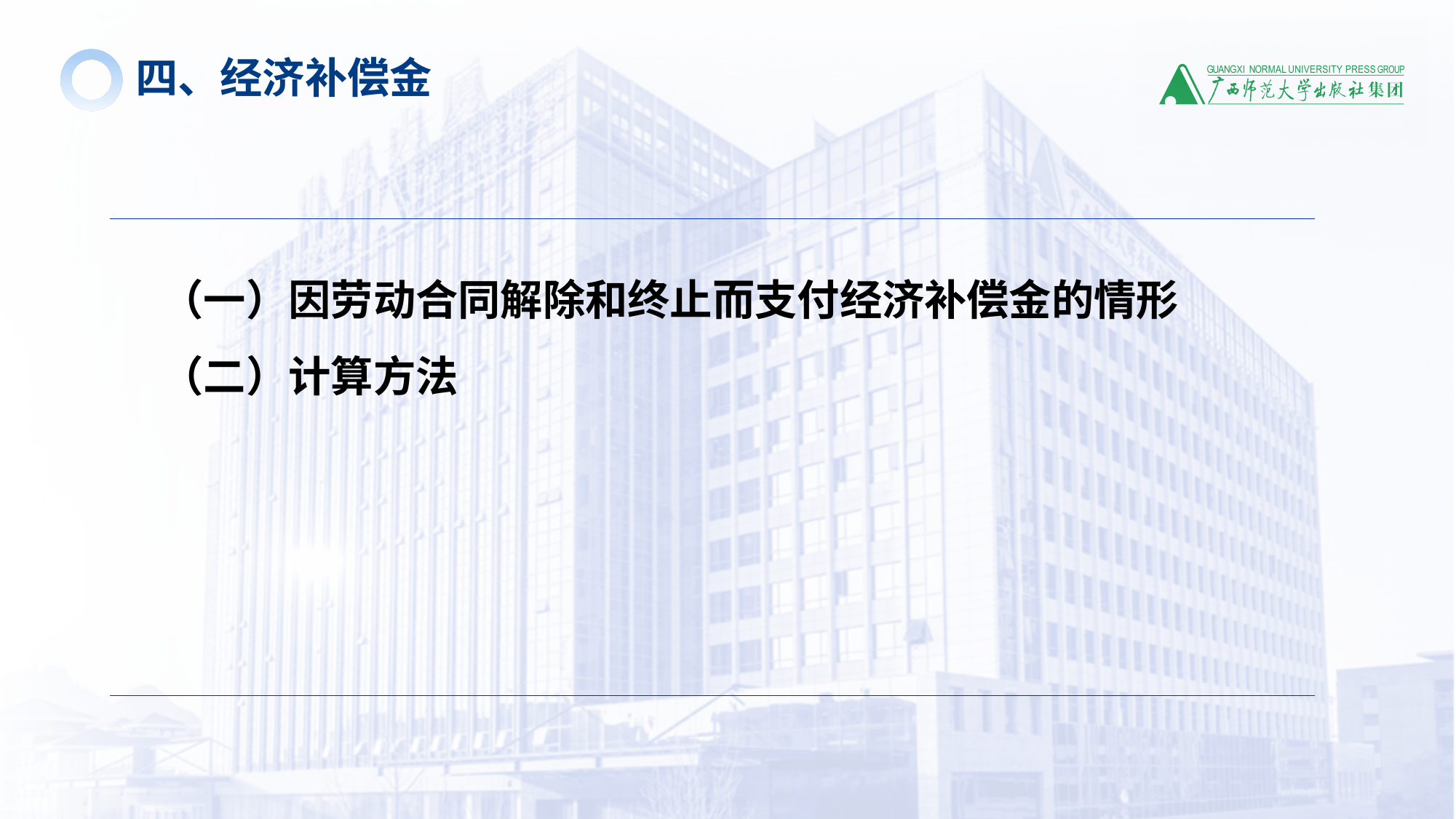

四、经济补偿金

（一）因劳动合同解除和终止而支付经济补偿金的情形
（二）计算方法